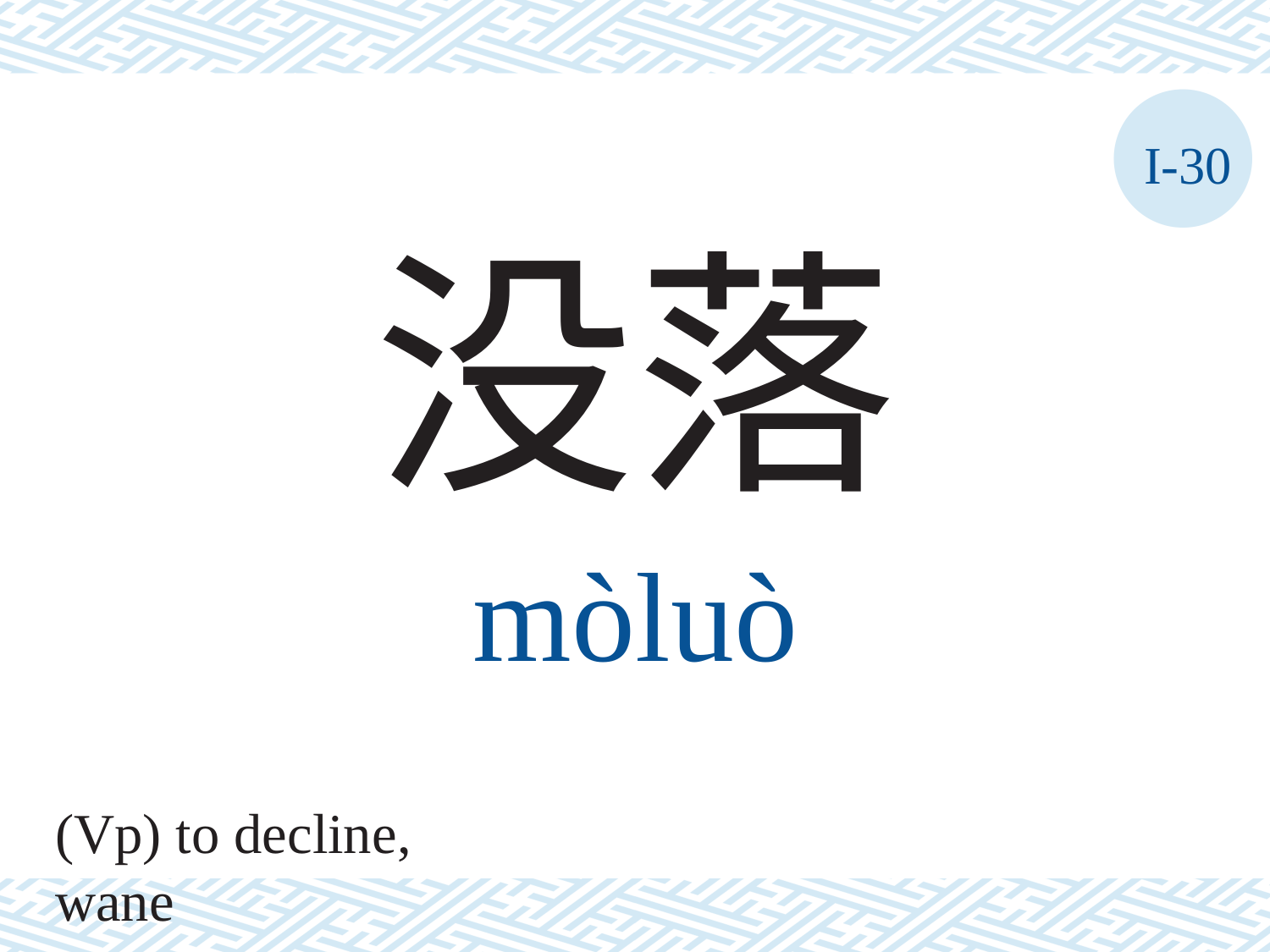

I-30
没落
mòluò
(Vp) to decline, wane